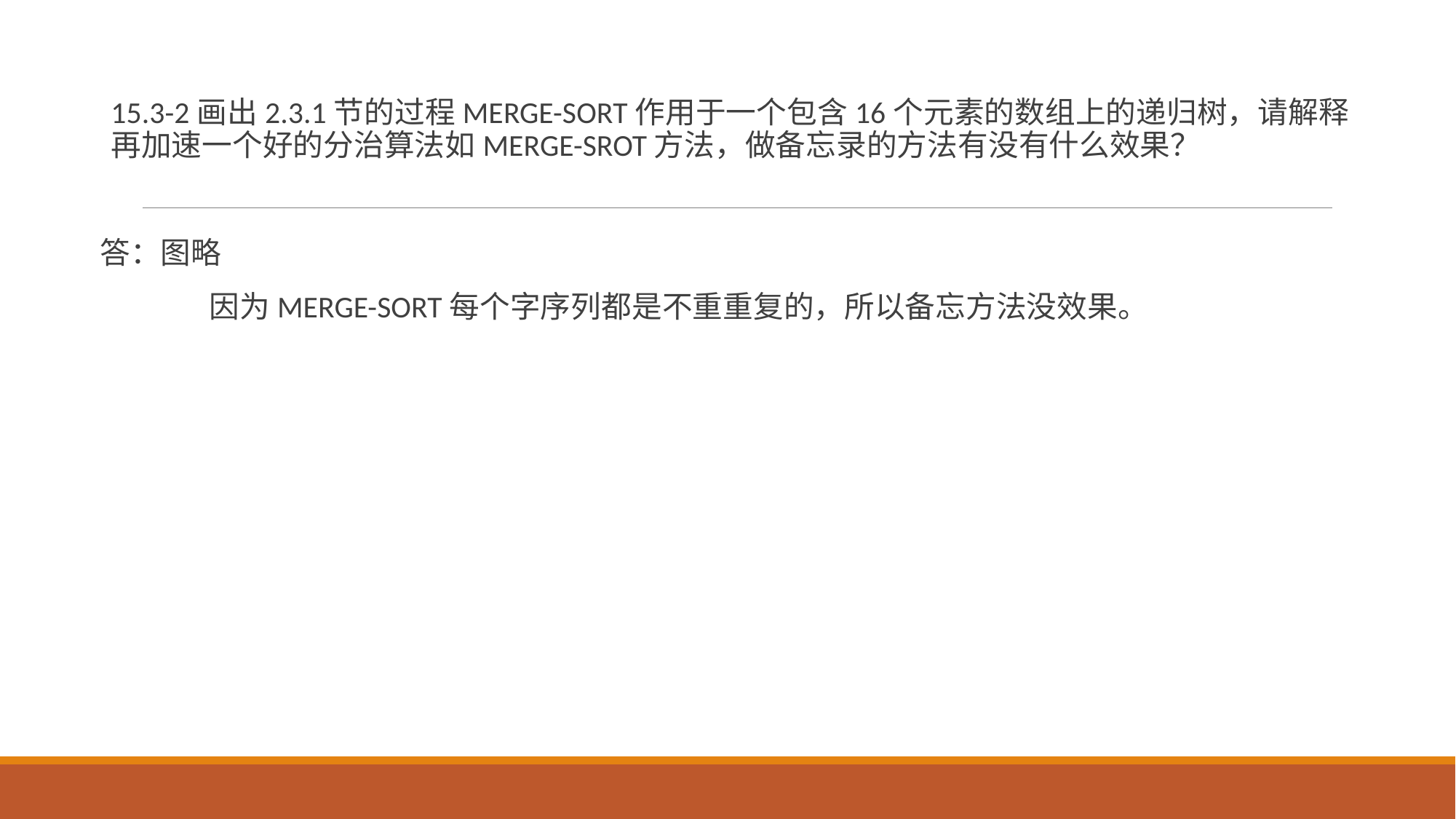

15.3-2画出2.3.1节的过程MERGE-SORT作用于一个包含16个元素的数组上的递归树，请解释再加速一个好的分治算法如MERGE-SROT方法，做备忘录的方法有没有什么效果？

答：图略
	因为MERGE-SORT每个字序列都是不重重复的，所以备忘方法没效果。